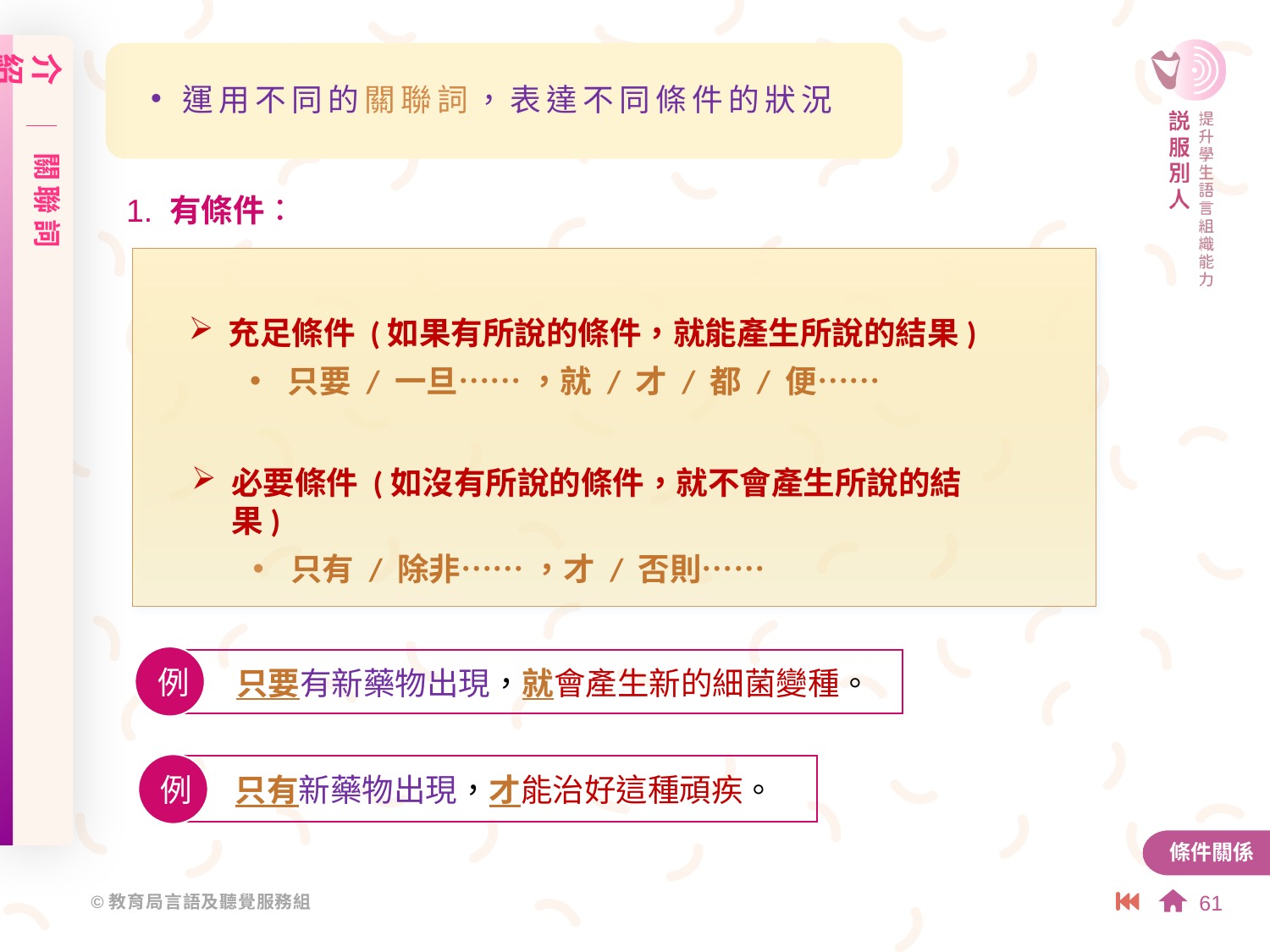

介紹
關聯詞

運用不同的關聯詞，表達不同條件的狀況
1. 有條件：

充足條件 (如果有所說的條件，就能產生所說的結果)
只要 / 一旦⋯⋯ ，就 / 才 / 都 / 便⋯⋯
必要條件 (如沒有所說的條件，就不會產生所說的結果)
只有 / 除非⋯⋯ ，才 / 否則⋯⋯
例

只要有新藥物出現，就會產生新的細菌變種。
例

只有新藥物出現，才能治好這種頑疾。

條件關係
61